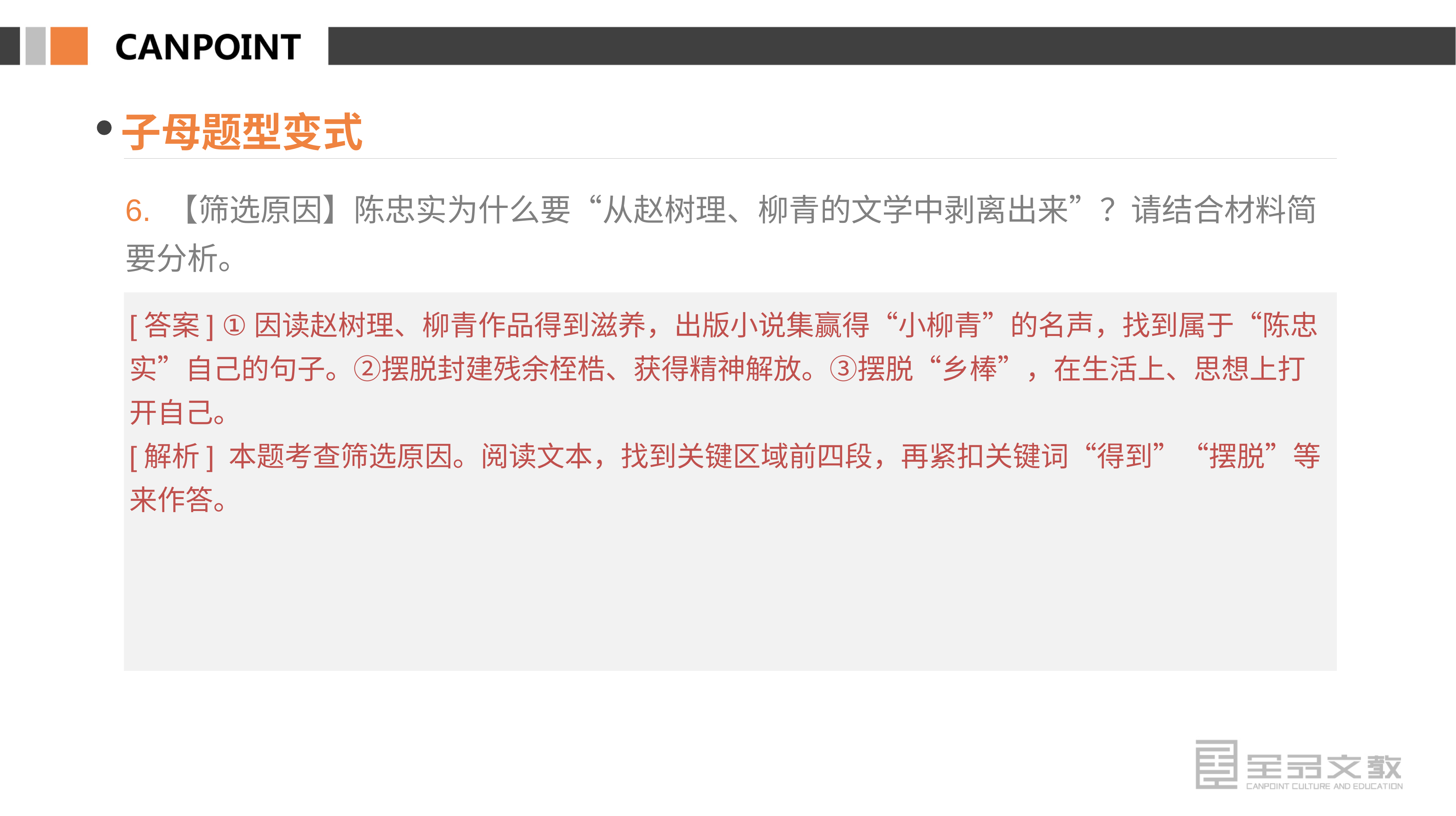

子母题型变式

6. 【筛选原因】陈忠实为什么要“从赵树理、柳青的文学中剥离出来”？请结合材料简要分析。

[答案] ①因读赵树理、柳青作品得到滋养，出版小说集赢得“小柳青”的名声，找到属于“陈忠实”自己的句子。②摆脱封建残余桎梏、获得精神解放。③摆脱“乡棒”，在生活上、思想上打开自己。
[解析] 本题考查筛选原因。阅读文本，找到关键区域前四段，再紧扣关键词“得到”“摆脱”等来作答。